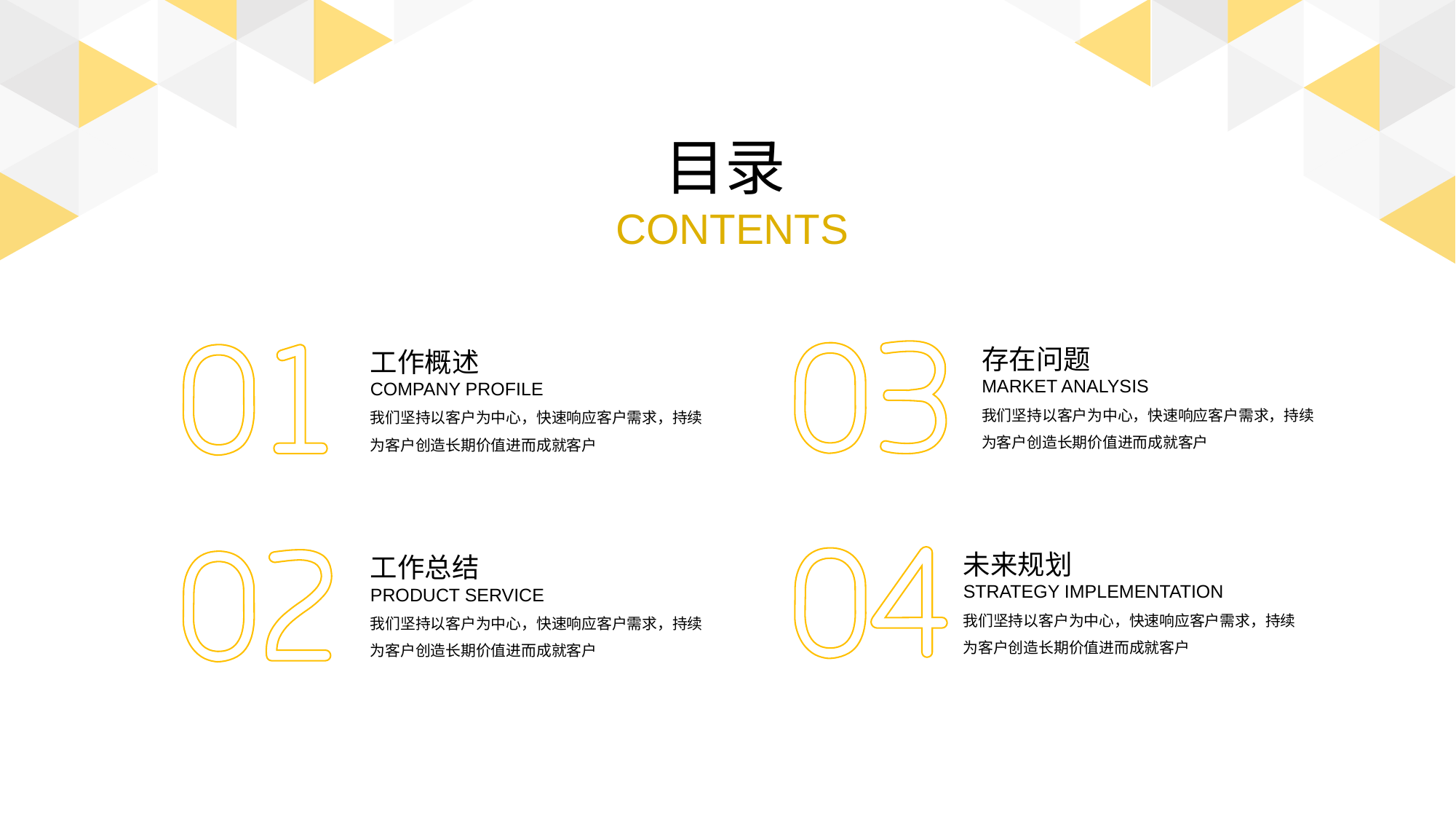

目录
CONTENTS
存在问题
MARKET ANALYSIS
我们坚持以客户为中心，快速响应客户需求，持续为客户创造长期价值进而成就客户
工作概述
COMPANY PROFILE
我们坚持以客户为中心，快速响应客户需求，持续为客户创造长期价值进而成就客户

未来规划
STRATEGY IMPLEMENTATION
我们坚持以客户为中心，快速响应客户需求，持续为客户创造长期价值进而成就客户
工作总结
PRODUCT SERVICE
我们坚持以客户为中心，快速响应客户需求，持续为客户创造长期价值进而成就客户